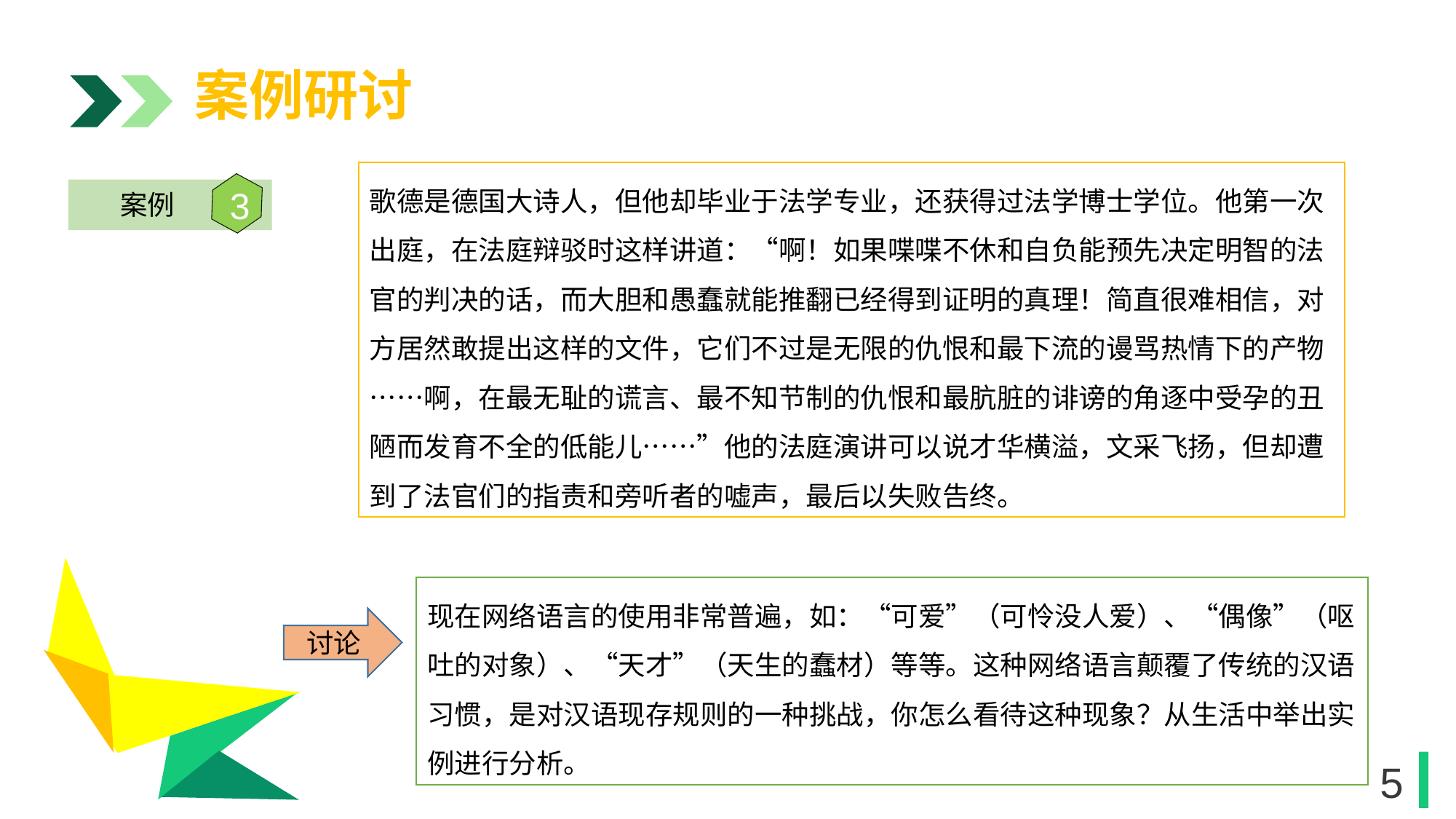

案例研讨

歌德是德国大诗人，但他却毕业于法学专业，还获得过法学博士学位。他第一次出庭，在法庭辩驳时这样讲道：“啊！如果喋喋不休和自负能预先决定明智的法官的判决的话，而大胆和愚蠢就能推翻已经得到证明的真理！简直很难相信，对方居然敢提出这样的文件，它们不过是无限的仇恨和最下流的谩骂热情下的产物……啊，在最无耻的谎言、最不知节制的仇恨和最肮脏的诽谤的角逐中受孕的丑陋而发育不全的低能儿……”他的法庭演讲可以说才华横溢，文采飞扬，但却遭到了法官们的指责和旁听者的嘘声，最后以失败告终。
3

案例
1

现在网络语言的使用非常普遍，如：“可爱”（可怜没人爱）、“偶像”（呕吐的对象）、“天才”（天生的蠢材）等等。这种网络语言颠覆了传统的汉语习惯，是对汉语现存规则的一种挑战，你怎么看待这种现象？从生活中举出实例进行分析。

讨论
1
5